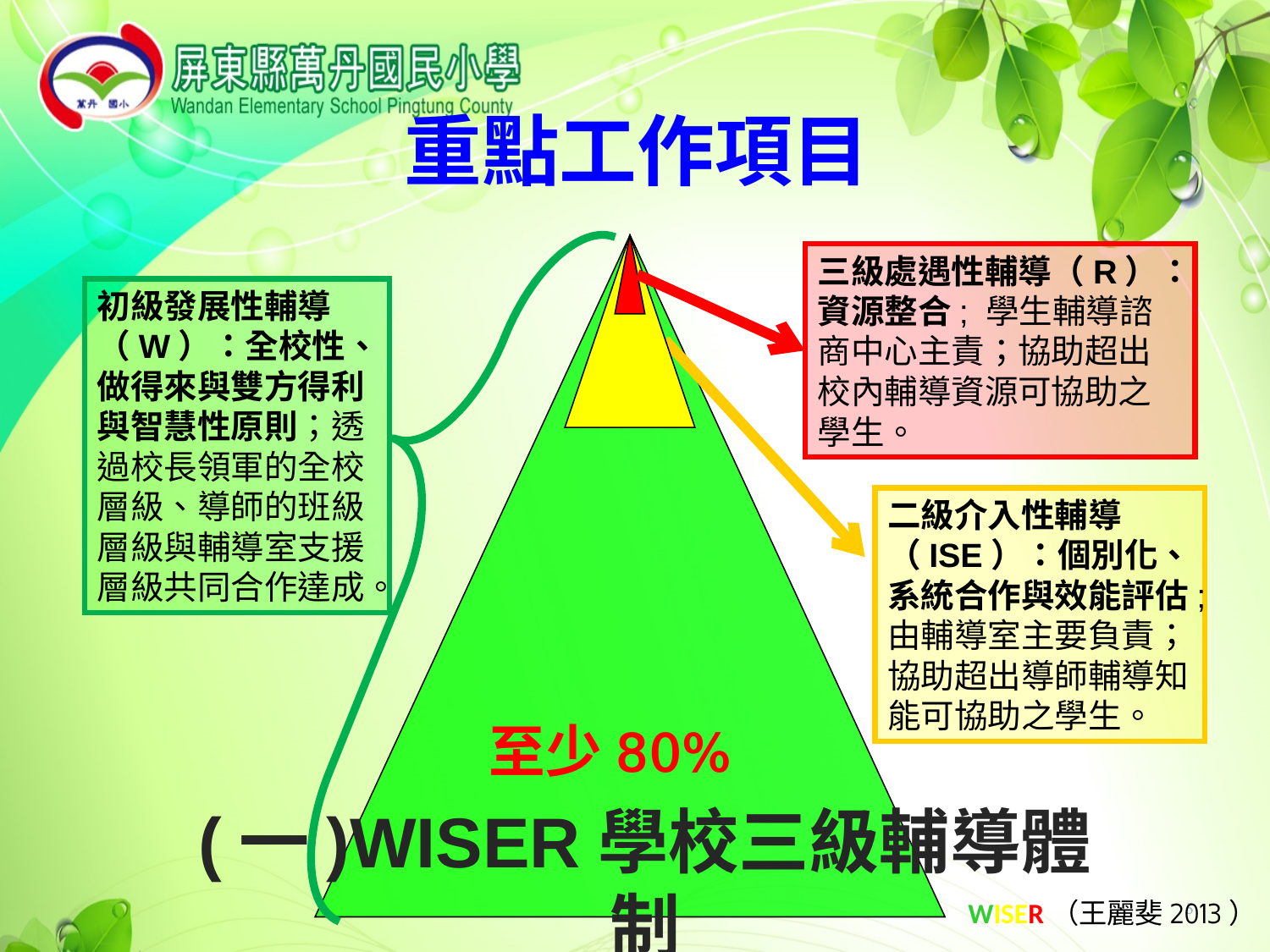

重點工作項目

三級處遇性輔導（R）：資源整合; 學生輔導諮商中心主責；協助超出校內輔導資源可協助之學生。
初級發展性輔導（W）：全校性、做得來與雙方得利與智慧性原則；透過校長領軍的全校層級、導師的班級層級與輔導室支援層級共同合作達成。
二級介入性輔導（ISE）：個別化、系統合作與效能評估;
由輔導室主要負責；協助超出導師輔導知能可協助之學生。
至少80%
(一)WISER學校三級輔導體制
5
WISER（王麗斐2013）